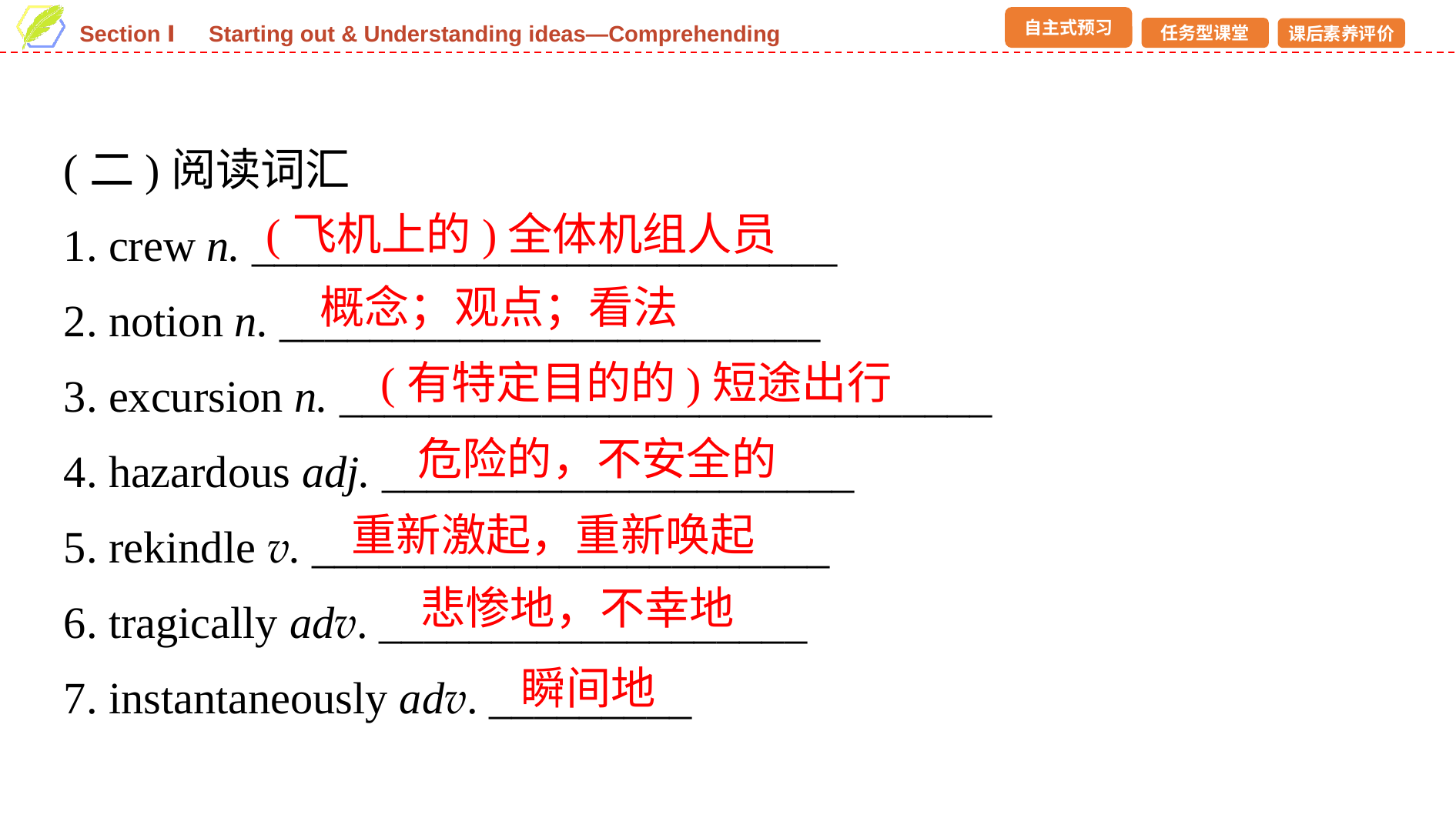

(二)阅读词汇
1. crew n. __________________________
2. notion n. ________________________
3. excursion n. _____________________________
4. hazardous adj. _____________________
5. rekindle v. _______________________
6. tragically adv. ___________________
7. instantaneously adv. _________
(飞机上的)全体机组人员
概念；观点；看法
 (有特定目的的)短途出行
危险的，不安全的
重新激起，重新唤起
悲惨地，不幸地
瞬间地